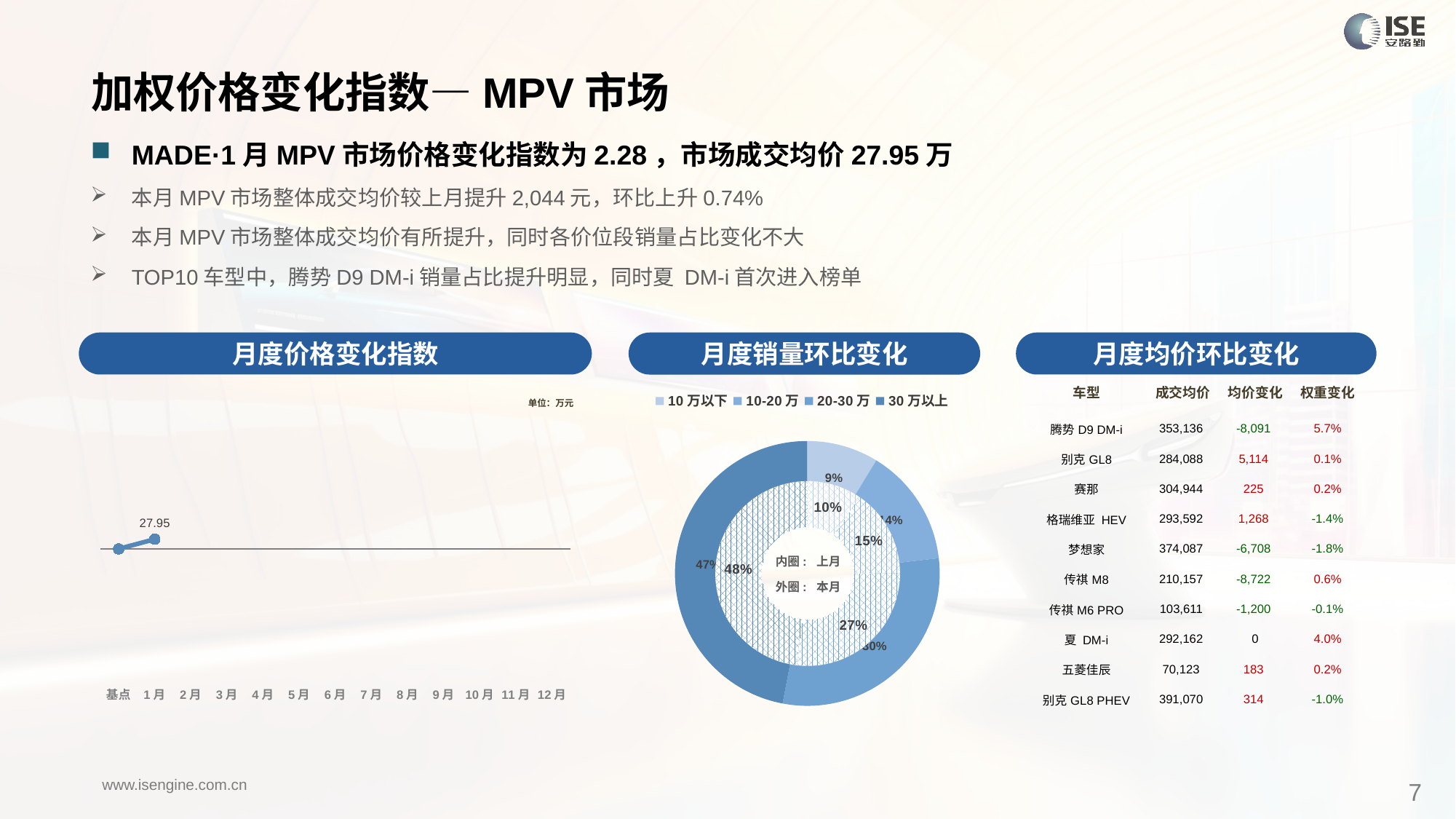

加权价格变化指数—MPV市场
MADE·1月MPV市场价格变化指数为2.28，市场成交均价27.95万
本月MPV市场整体成交均价较上月提升2,044元，环比上升0.74%
本月MPV市场整体成交均价有所提升，同时各价位段销量占比变化不大
TOP10车型中，腾势D9 DM-i销量占比提升明显，同时夏 DM-i首次进入榜单
月度价格变化指数

月度均价环比变化

月度销量环比变化

| 车型 | 成交均价 | 均价变化 | 权重变化 |
| --- | --- | --- | --- |
| 腾势D9 DM-i | 353,136 | -8,091 | 5.7% |
| 别克GL8 | 284,088 | 5,114 | 0.1% |
| 赛那 | 304,944 | 225 | 0.2% |
| 格瑞维亚 HEV | 293,592 | 1,268 | -1.4% |
| 梦想家 | 374,087 | -6,708 | -1.8% |
| 传祺M8 | 210,157 | -8,722 | 0.6% |
| 传祺M6 PRO | 103,611 | -1,200 | -0.1% |
| 夏 DM-i | 292,162 | 0 | 4.0% |
| 五菱佳辰 | 70,123 | 183 | 0.2% |
| 别克GL8 PHEV | 391,070 | 314 | -1.0% |

### Chart

| Category | Y2024 |
|---|---|
| 基点 | 0.0 |
| 1月 | 2.28 |
| 2月 | None |
| 3月 | None |
| 4月 | None |
| 5月 | None |
| 6月 | None |
| 7月 | None |
| 8月 | None |
| 9月 | None |
| 10月 | None |
| 11月 | None |
| 12月 | None |

### Chart

| Category | 销量 |
|---|---|
| 10万以下 | 6083.000000003885 |
| 10-20万 | 10063.000000005602 |
| 20-30万 | 20797.00000000451 |
| 30万以上 | 32768.000000003594 |
单位：万元

### Chart

| Category | 销量 |
|---|---|
| 10万以下 | 9569.0 |
| 10-20万 | 15547.0 |
| 20-30万 | 27165.0 |
| 30万以上 | 48392.0 |
内圈:  上月
外圈:  本月
7